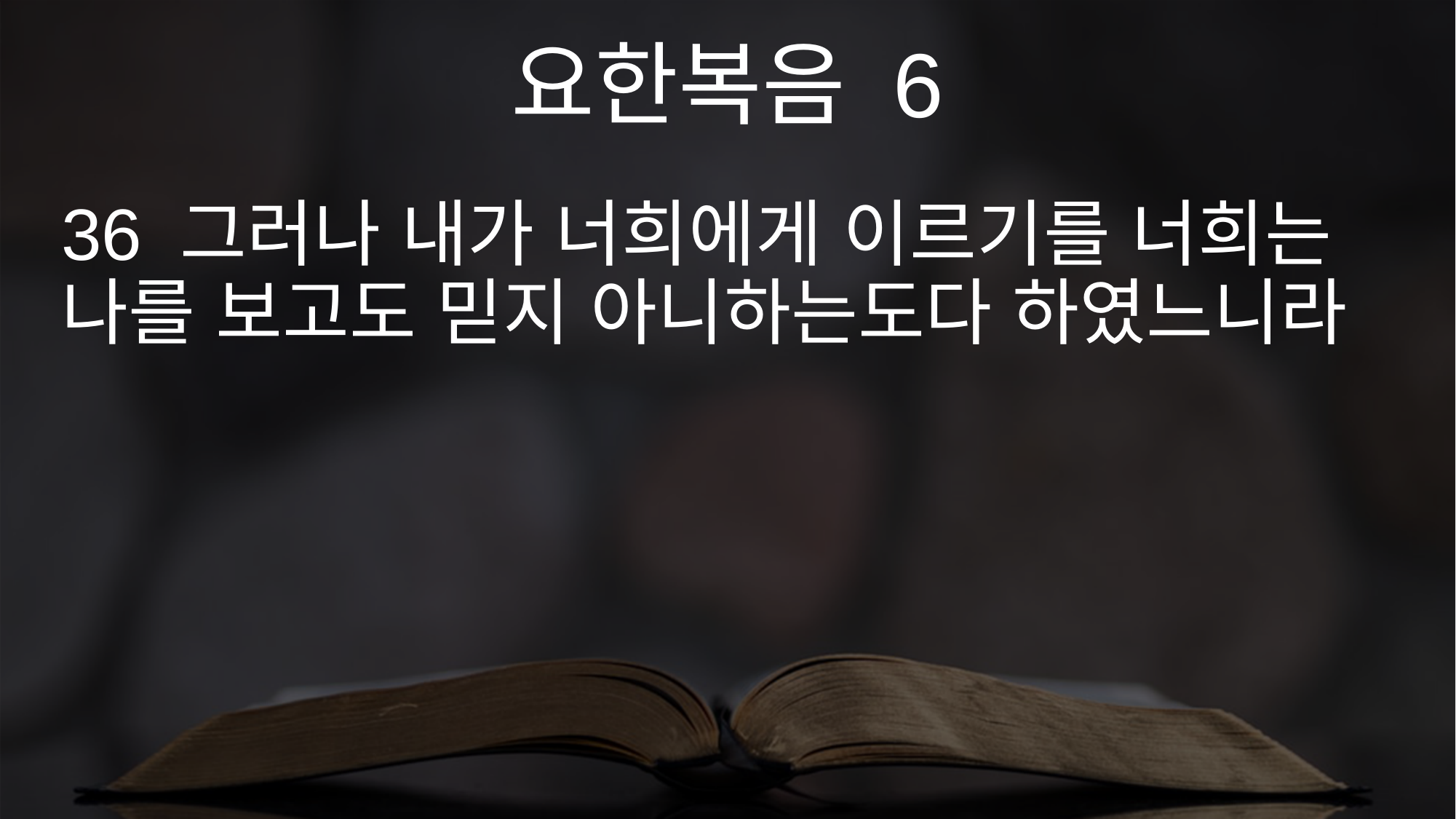

요한복음 6
36 그러나 내가 너희에게 이르기를 너희는 나를 보고도 믿지 아니하는도다 하였느니라